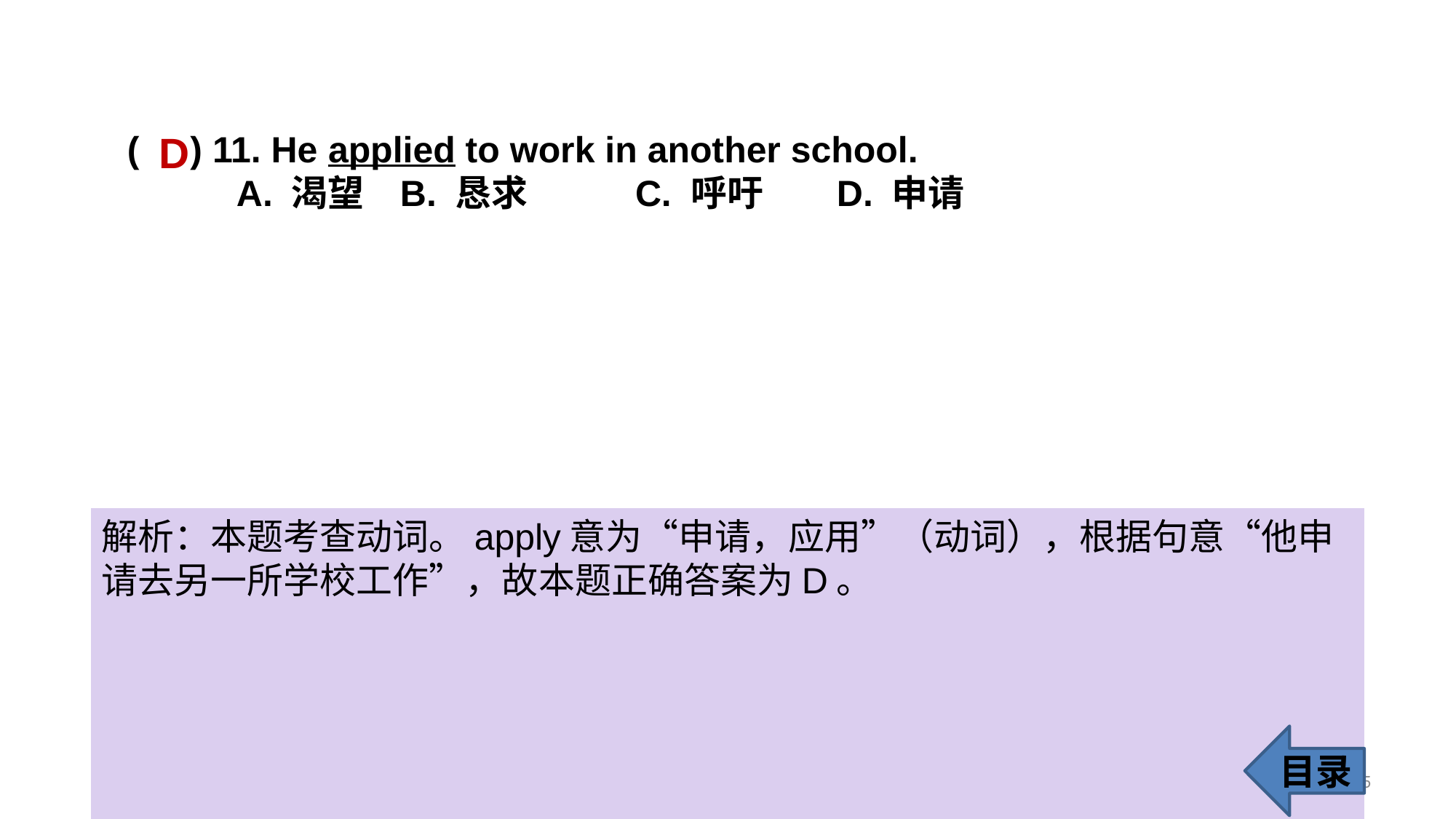

D
(     ) 11. He applied to work in another school.
A. 渴望 	B. 恳求	 C. 呼吁 	D. 申请

解析：本题考查动词。apply意为“申请，应用”（动词），根据句意“他申请去另一所学校工作”，故本题正确答案为D。
目录
15